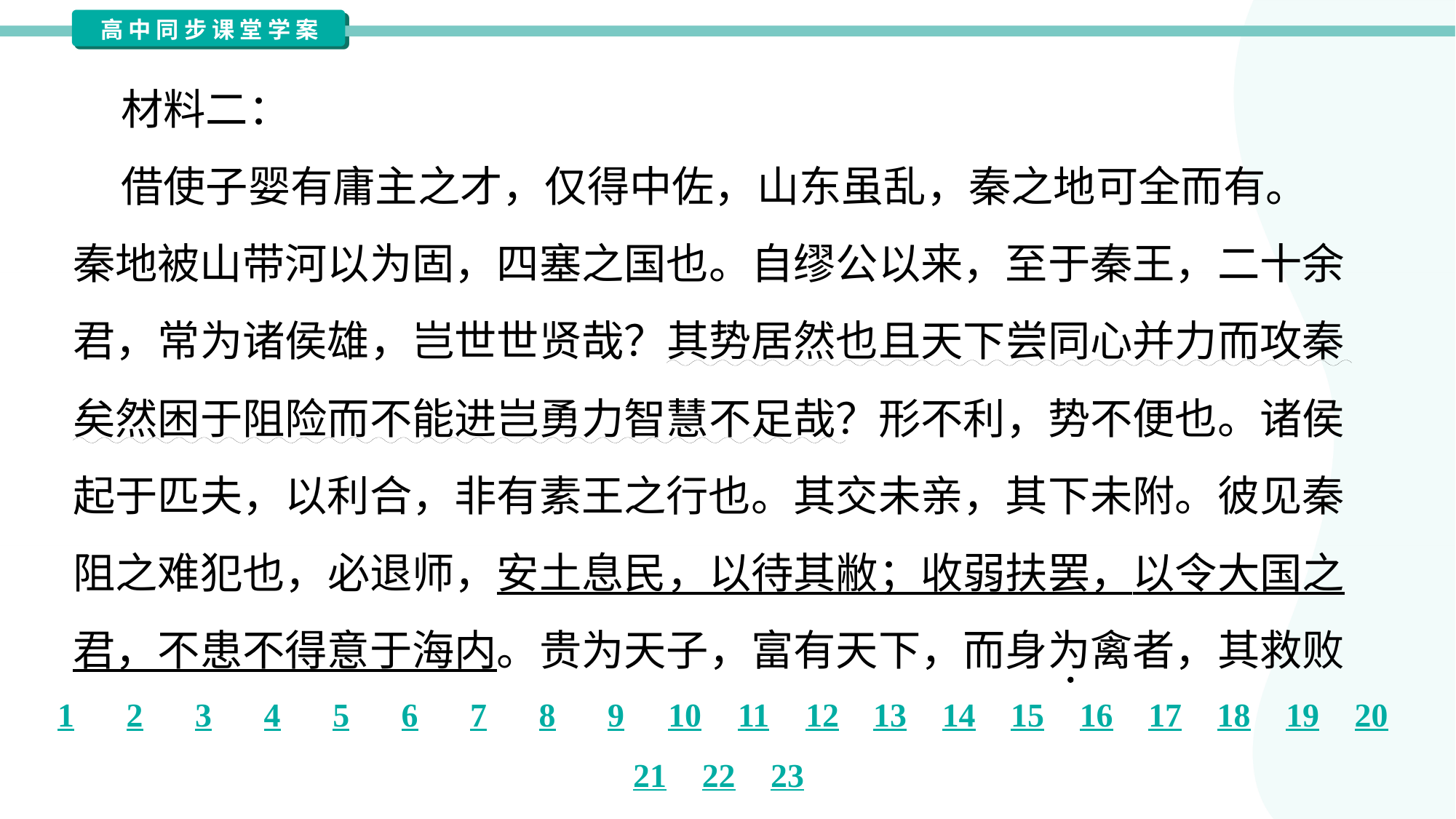

材料二：
    借使子婴有庸主之才，仅得中佐，山东虽乱，秦之地可全而有。
秦地被山带河以为固，四塞之国也。自缪公以来，至于秦王，二十余
君，常为诸侯雄，岂世世贤哉？其势居然也且天下尝同心并力而攻秦
矣然困于阻险而不能进岂勇力智慧不足哉？形不利，势不便也。诸侯
起于匹夫，以利合，非有素王之行也。其交未亲，其下未附。彼见秦
阻之难犯也，必退师，安土息民，以待其敝；收弱扶罢，以令大国之
君，不患不得意于海内。贵为天子，富有天下，而身为禽者，其救败